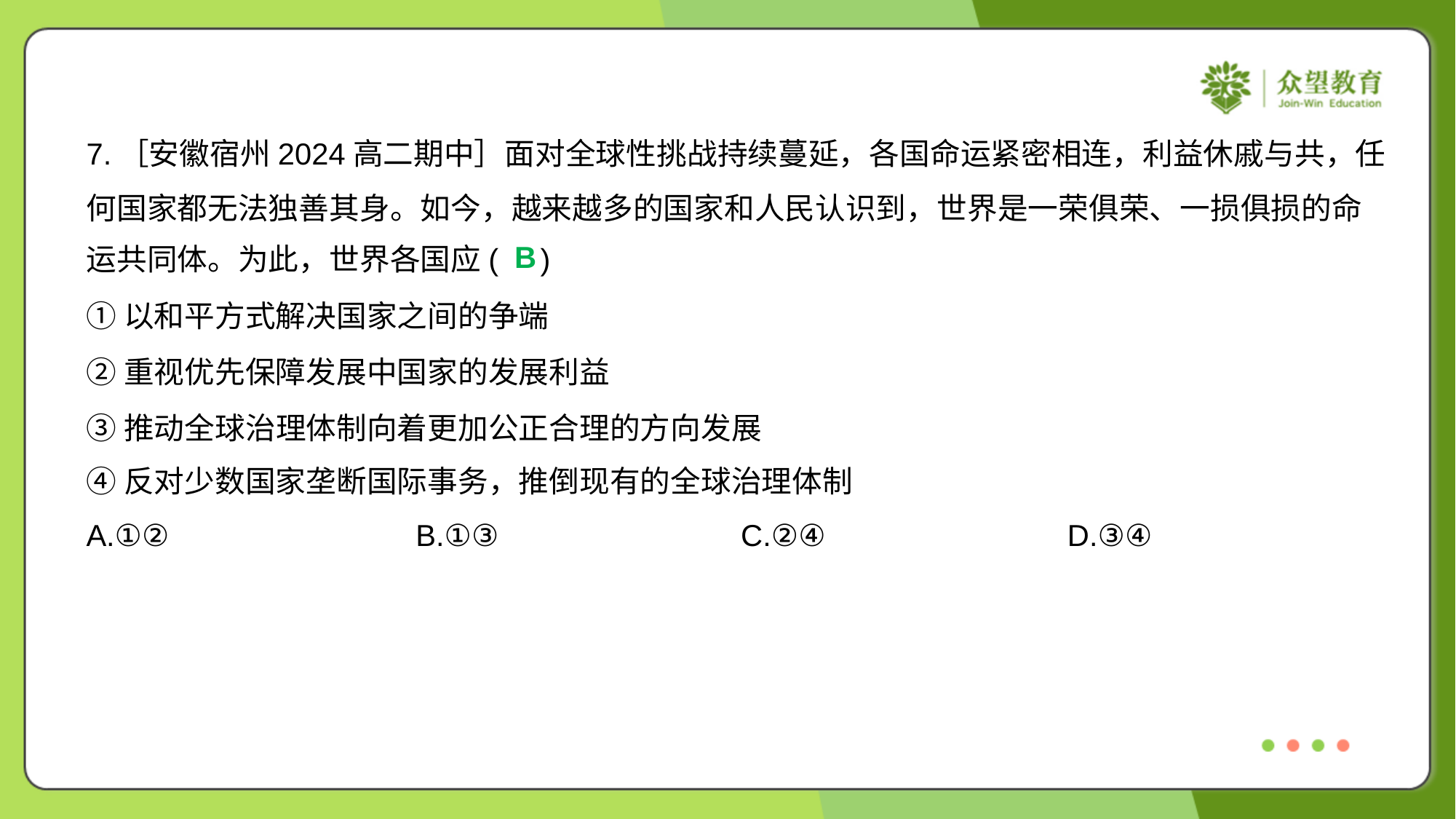

7.［安徽宿州2024高二期中］面对全球性挑战持续蔓延，各国命运紧密相连，利益休戚与共，任
何国家都无法独善其身。如今，越来越多的国家和人民认识到，世界是一荣俱荣、一损俱损的命
运共同体。为此，世界各国应(     )
B
①以和平方式解决国家之间的争端
②重视优先保障发展中国家的发展利益
③推动全球治理体制向着更加公正合理的方向发展
④反对少数国家垄断国际事务，推倒现有的全球治理体制
A.①②	B.①③	C.②④	D.③④